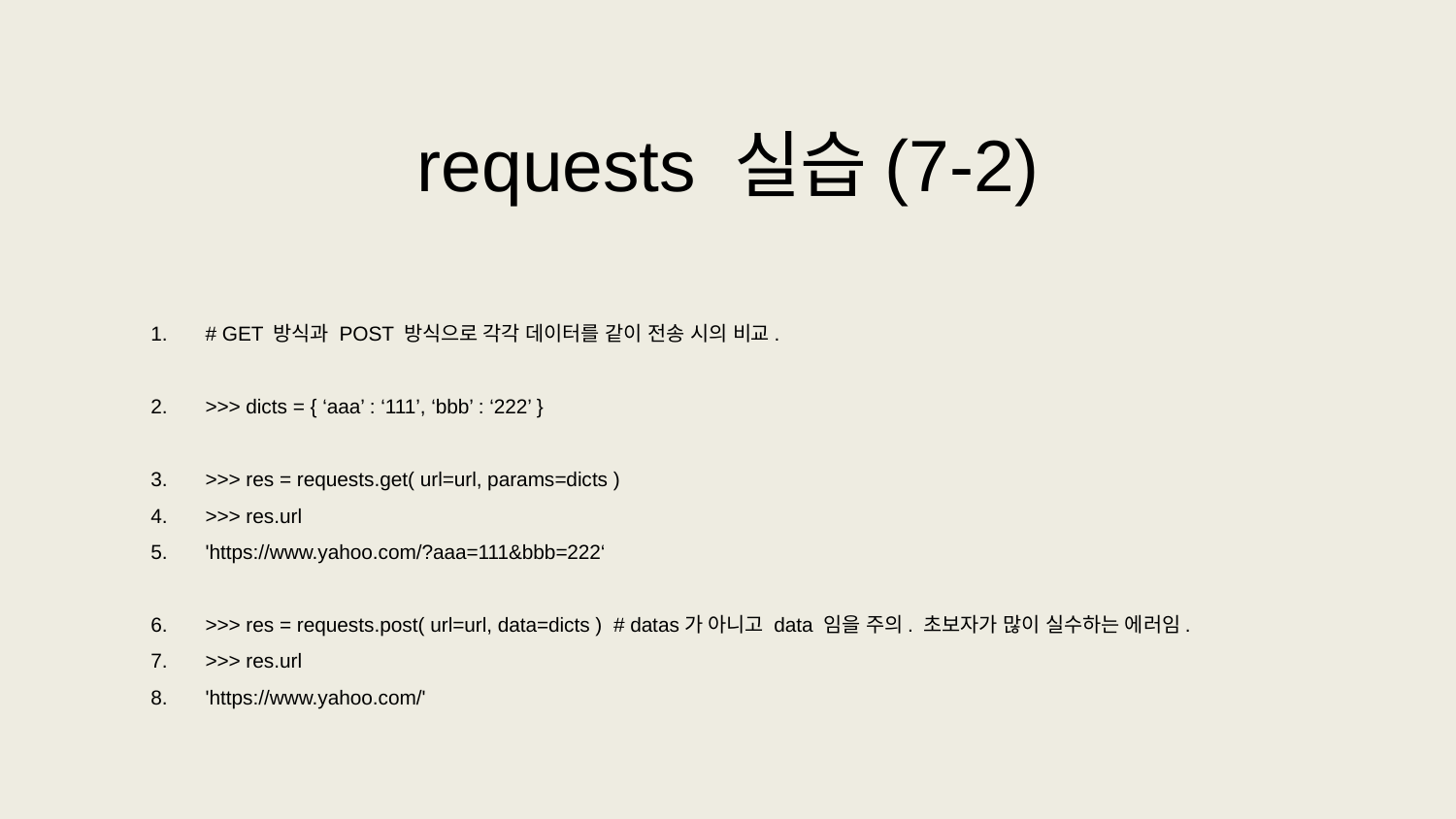

requests 실습(7-2)
# GET 방식과 POST 방식으로 각각 데이터를 같이 전송 시의 비교.

>>> dicts = { ‘aaa’ : ‘111’, ‘bbb’ : ‘222’ }

>>> res = requests.get( url=url, params=dicts )
>>> res.url
'https://www.yahoo.com/?aaa=111&bbb=222‘

>>> res = requests.post( url=url, data=dicts )  # datas가 아니고 data 임을 주의. 초보자가 많이 실수하는 에러임.
>>> res.url
'https://www.yahoo.com/'